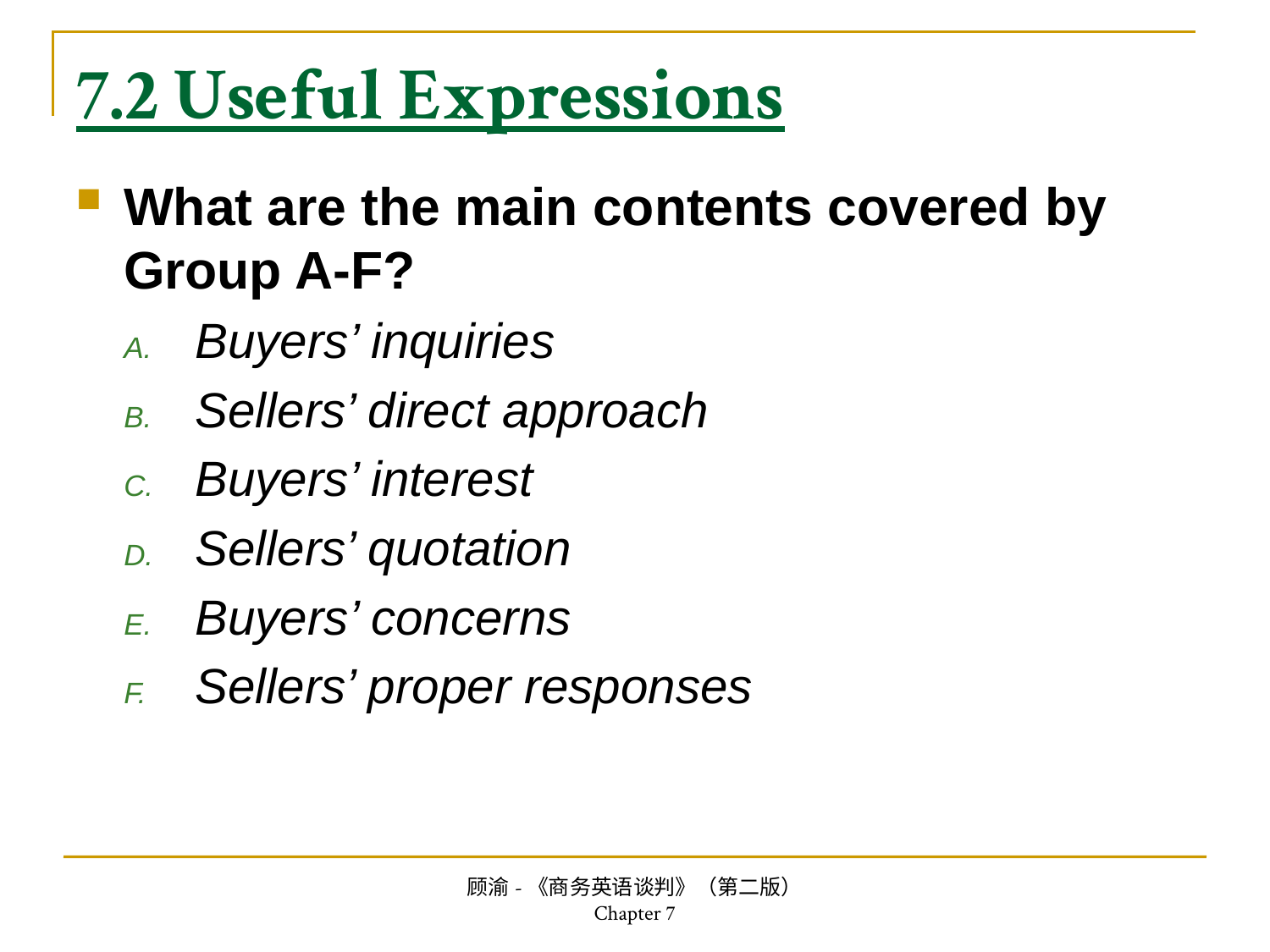

# 7.2 Useful Expressions
What are the main contents covered by Group A-F?
Buyers’ inquiries
Sellers’ direct approach
Buyers’ interest
Sellers’ quotation
Buyers’ concerns
Sellers’ proper responses

21
顾渝-《商务英语谈判》（第二版） Chapter 7